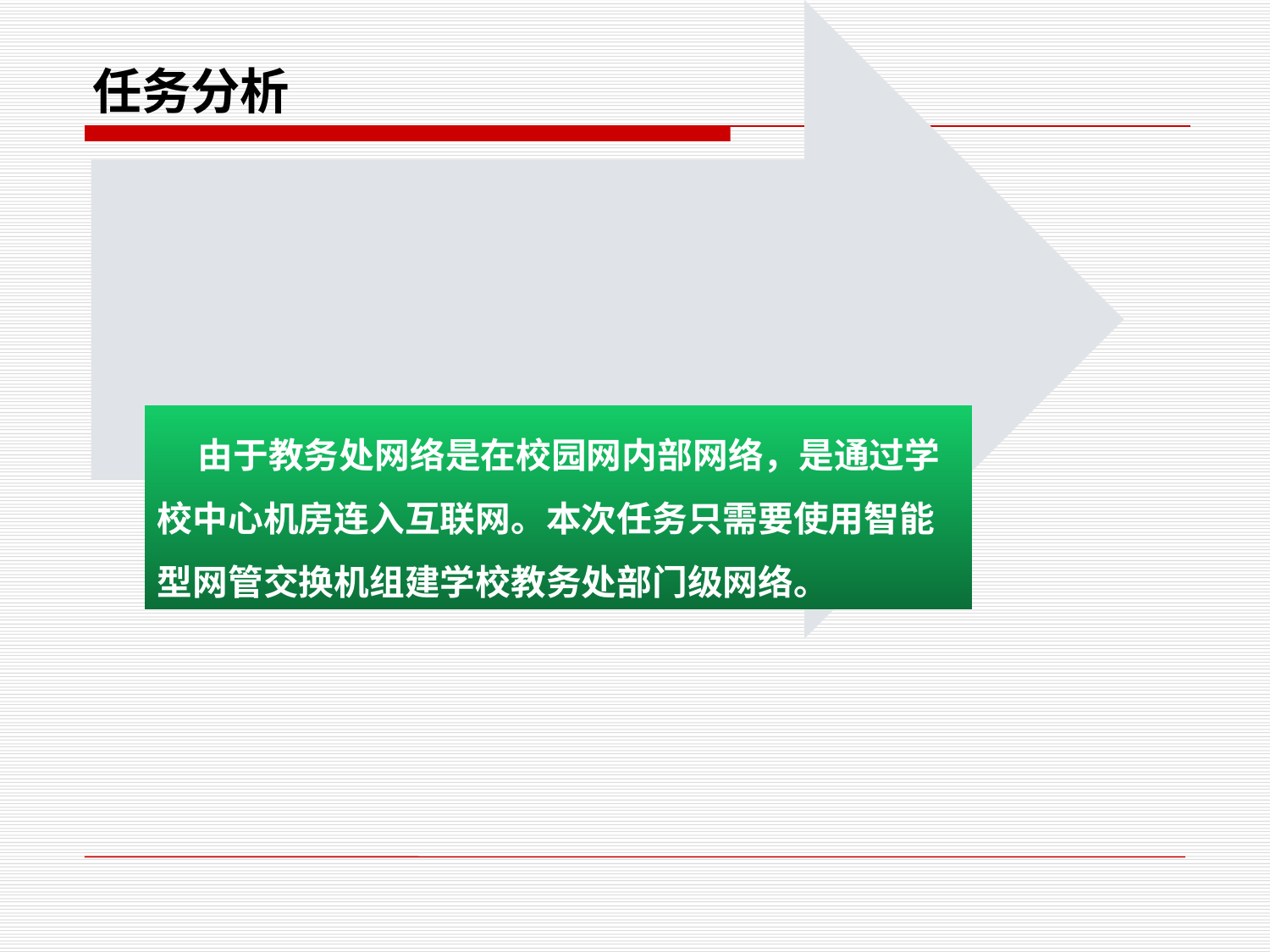

任务分析

    由于教务处网络是在校园网内部网络，是通过学校中心机房连入互联网。本次任务只需要使用智能型网管交换机组建学校教务处部门级网络。
66